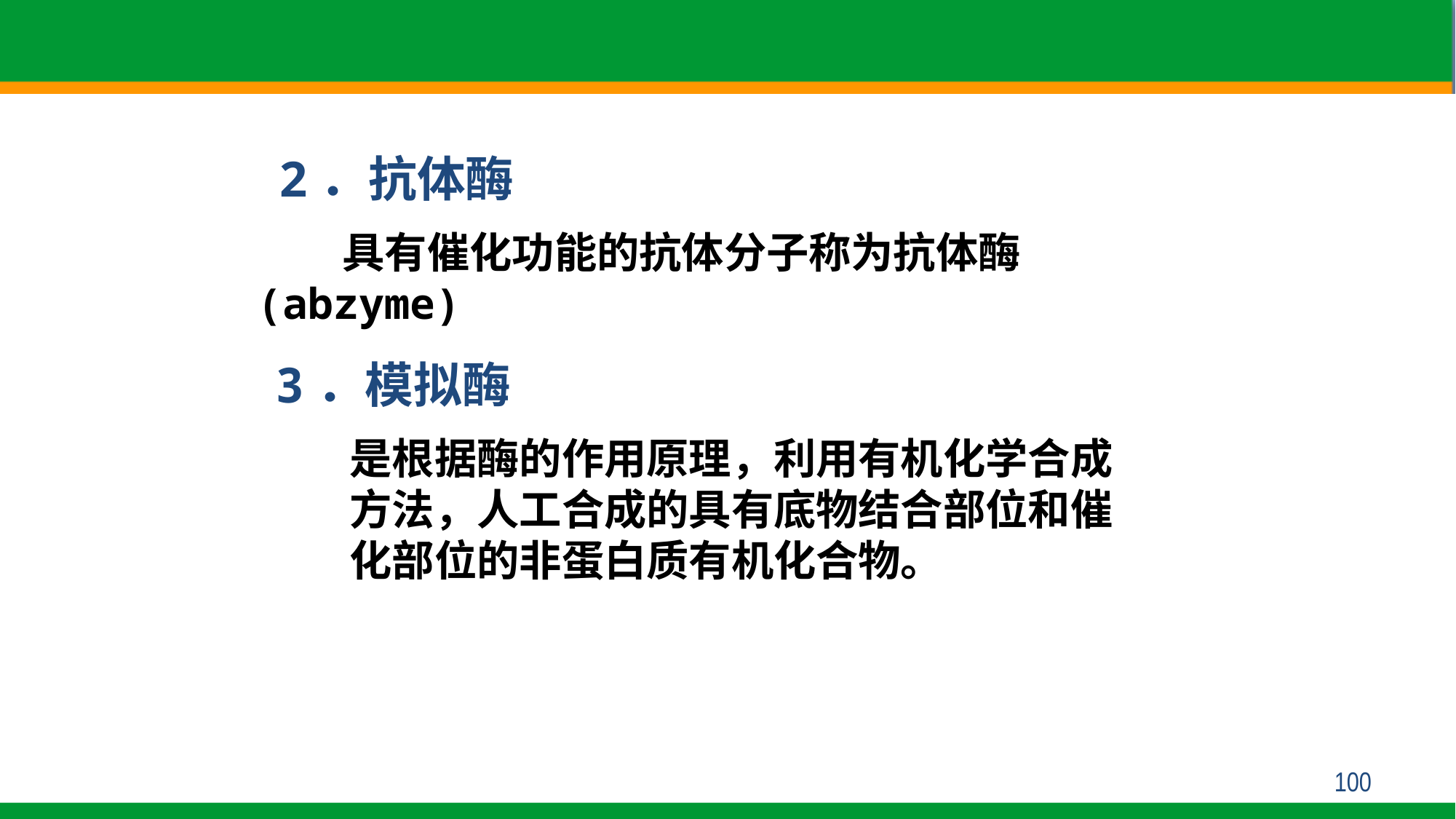

2．抗体酶
具有催化功能的抗体分子称为抗体酶(abzyme)
3．模拟酶
是根据酶的作用原理，利用有机化学合成方法，人工合成的具有底物结合部位和催化部位的非蛋白质有机化合物。
100